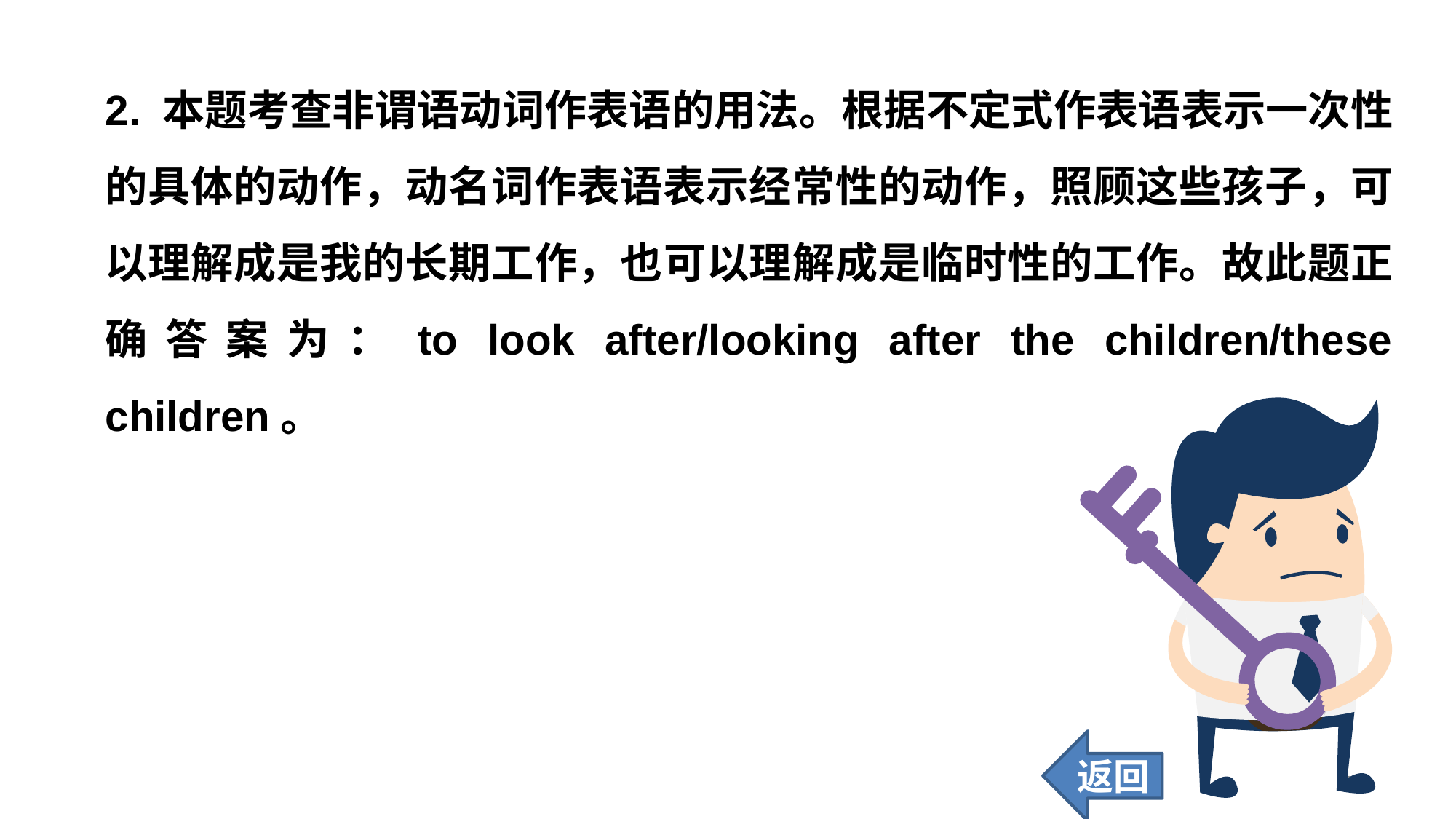

2. 本题考查非谓语动词作表语的用法。根据不定式作表语表示一次性的具体的动作，动名词作表语表示经常性的动作，照顾这些孩子，可以理解成是我的长期工作，也可以理解成是临时性的工作。故此题正确答案为：to look after/looking after the children/these children。

返回
140